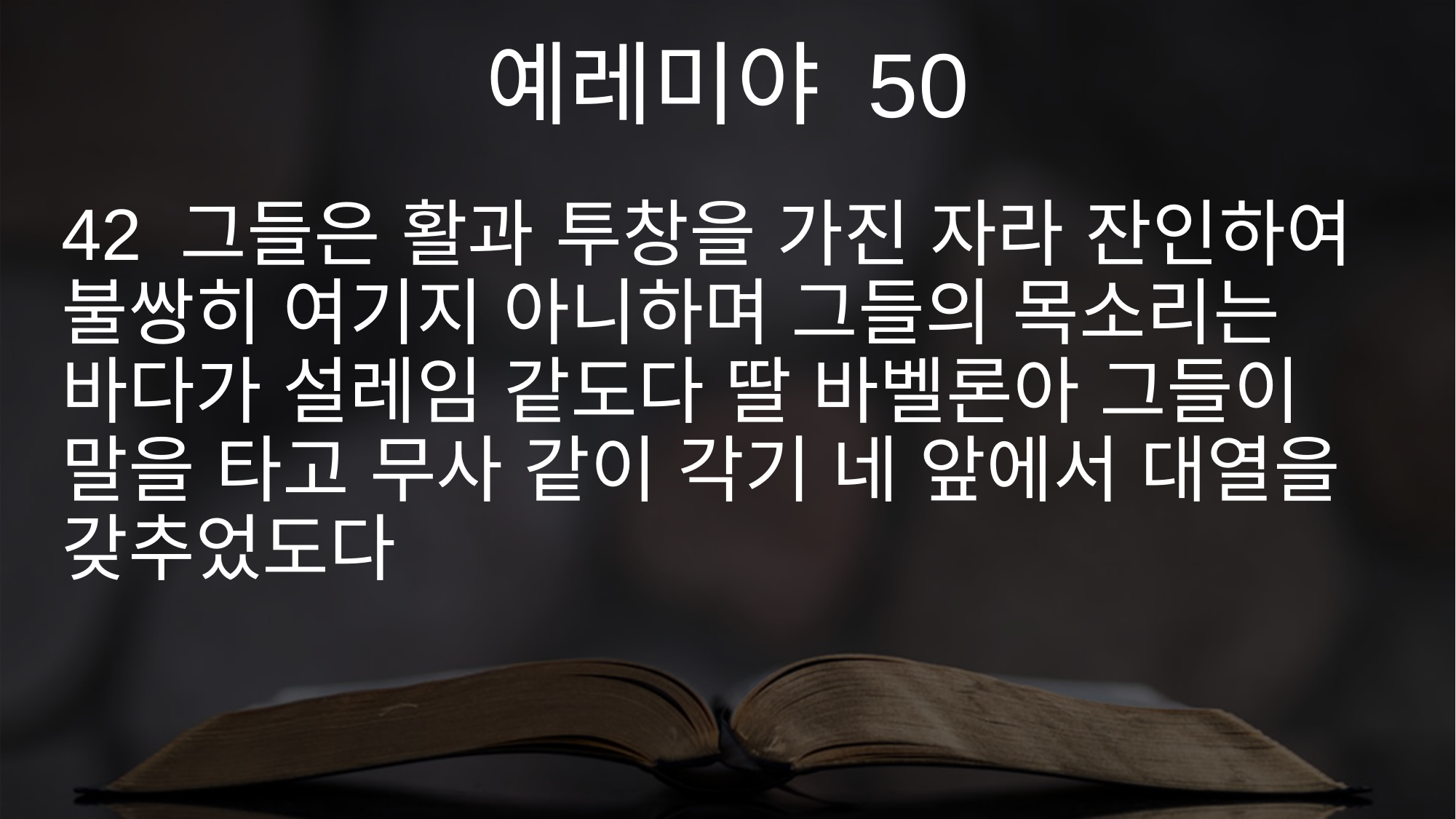

예레미야 50
42 그들은 활과 투창을 가진 자라 잔인하여 불쌍히 여기지 아니하며 그들의 목소리는 바다가 설레임 같도다 딸 바벨론아 그들이 말을 타고 무사 같이 각기 네 앞에서 대열을 갖추었도다